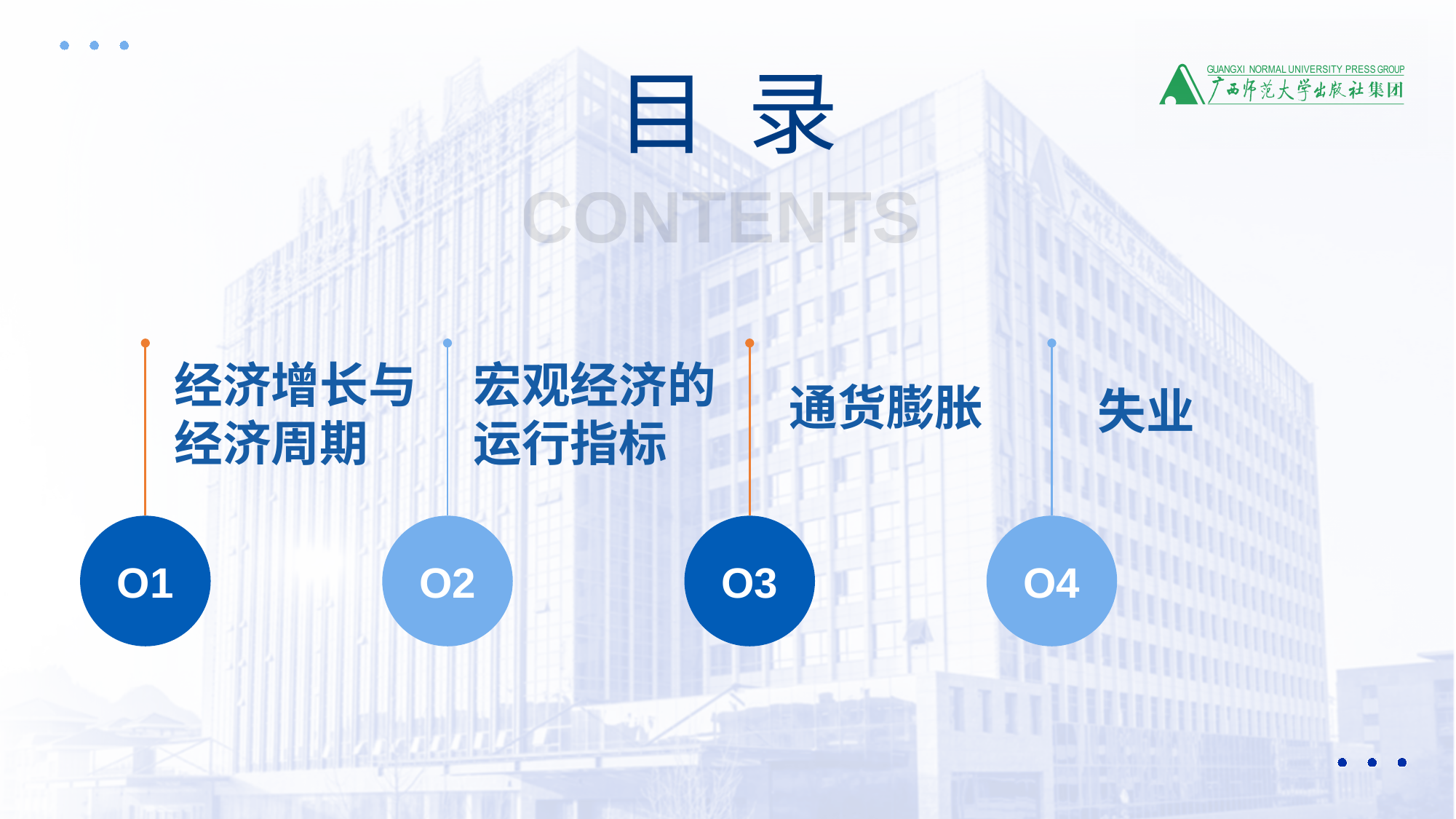

目  录
CONTENTS
经济增长与经济周期
宏观经济的运行指标
通货膨胀
失业
O1
O2
O3
O4